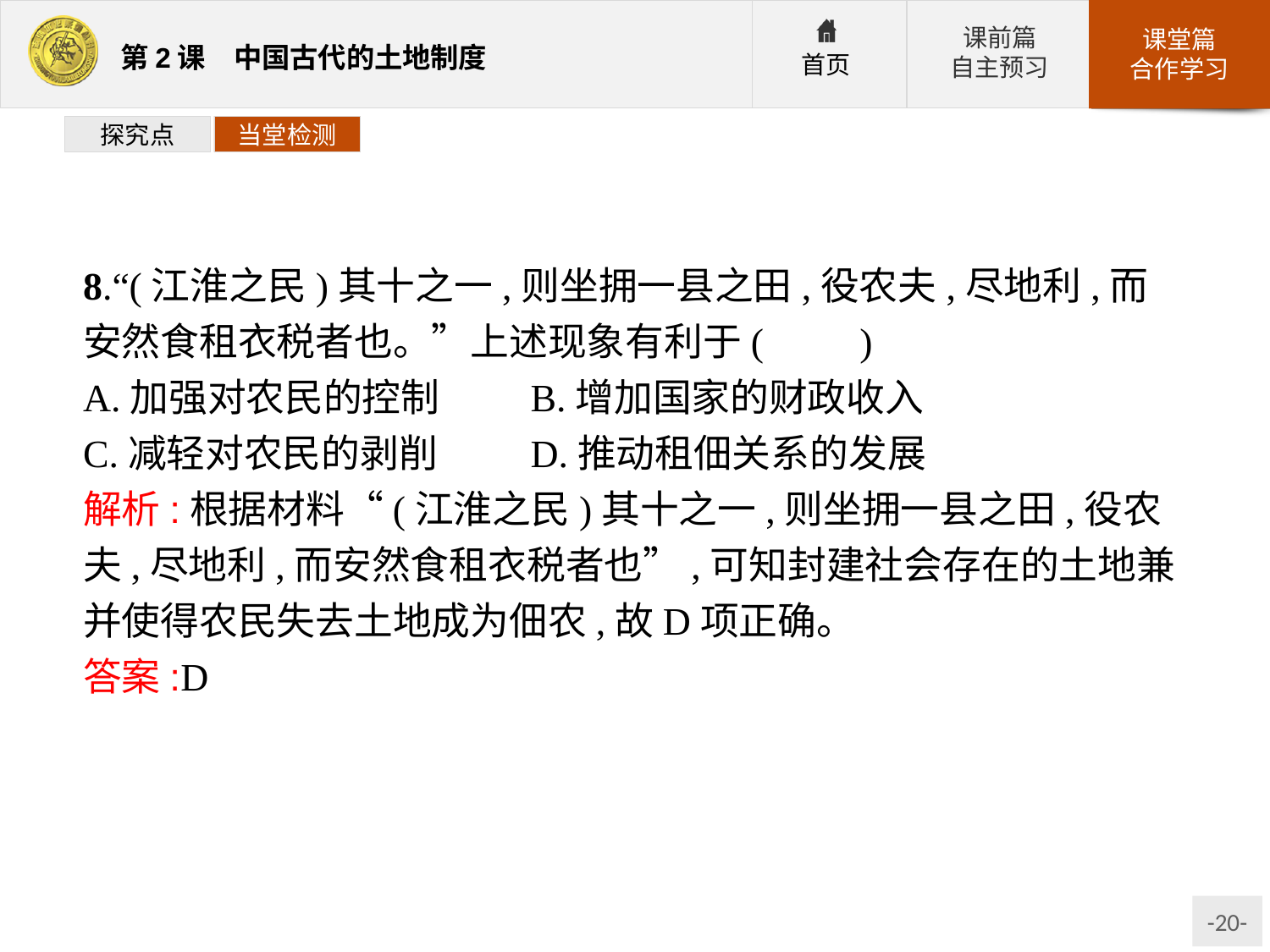

探究点
当堂检测
8.“(江淮之民)其十之一,则坐拥一县之田,役农夫,尽地利,而安然食租衣税者也。”上述现象有利于(　　)
A.加强对农民的控制	B.增加国家的财政收入
C.减轻对农民的剥削	D.推动租佃关系的发展
解析:根据材料“(江淮之民)其十之一,则坐拥一县之田,役农夫,尽地利,而安然食租衣税者也”,可知封建社会存在的土地兼并使得农民失去土地成为佃农,故D项正确。
答案:D